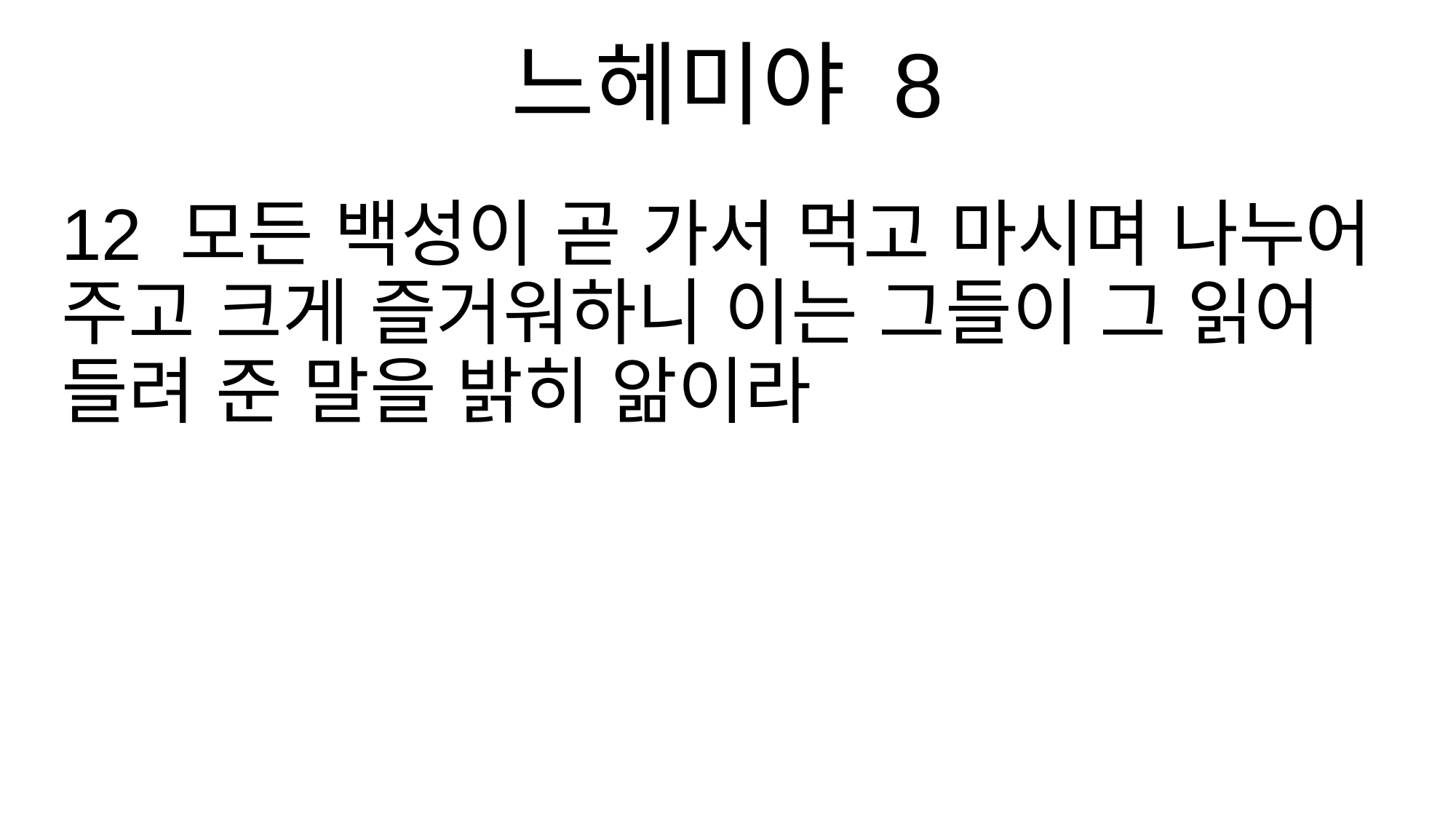

느헤미야 8
12 모든 백성이 곧 가서 먹고 마시며 나누어 주고 크게 즐거워하니 이는 그들이 그 읽어 들려 준 말을 밝히 앎이라